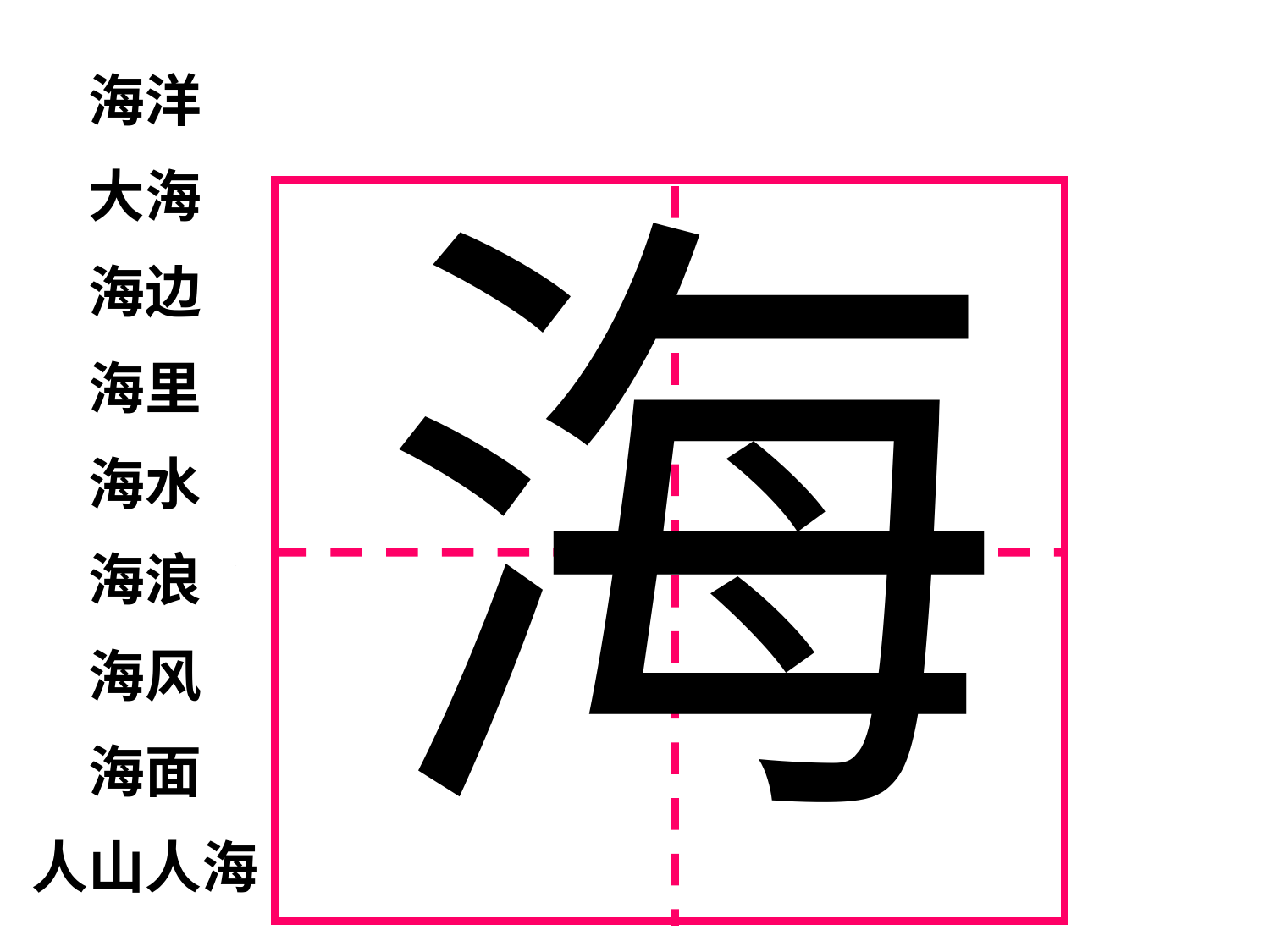

海洋
大海
海边
海里
海水
海浪
海风
海面
人山人海
海